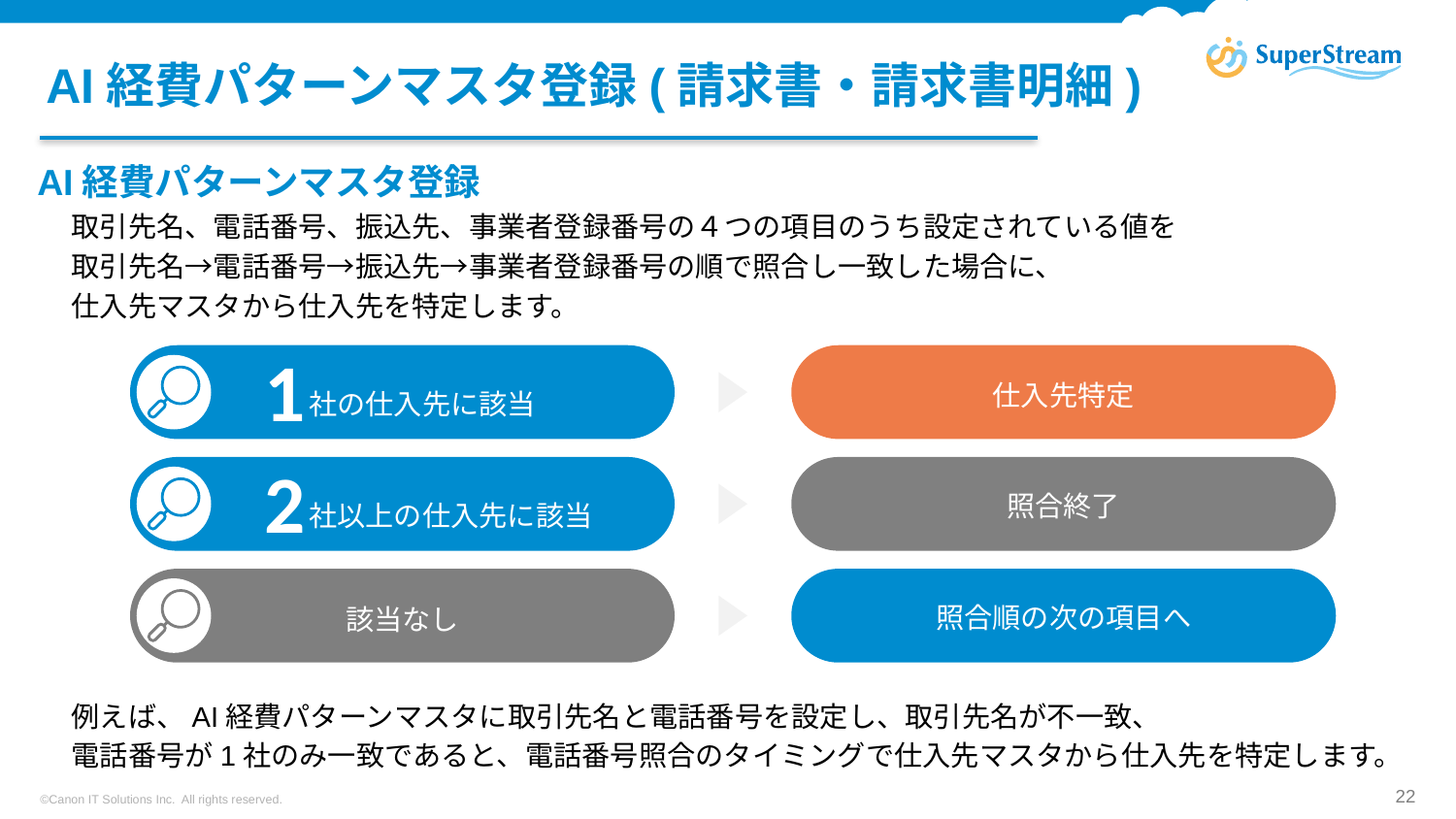

# AI経費パターンマスタ登録(請求書・請求書明細)
AI経費パターンマスタ登録
取引先名、電話番号、振込先、事業者登録番号の４つの項目のうち設定されている値を
取引先名→電話番号→振込先→事業者登録番号の順で照合し一致した場合に、
仕入先マスタから仕入先を特定します。

　　　　社の仕入先に該当
仕入先特定

1

　　　　社以上の仕入先に該当
照合終了

2

該当なし
照合順の次の項目へ

例えば、AI経費パターンマスタに取引先名と電話番号を設定し、取引先名が不一致、
電話番号が1社のみ一致であると、電話番号照合のタイミングで仕入先マスタから仕入先を特定します。

©Canon IT Solutions Inc.  All rights reserved.
22